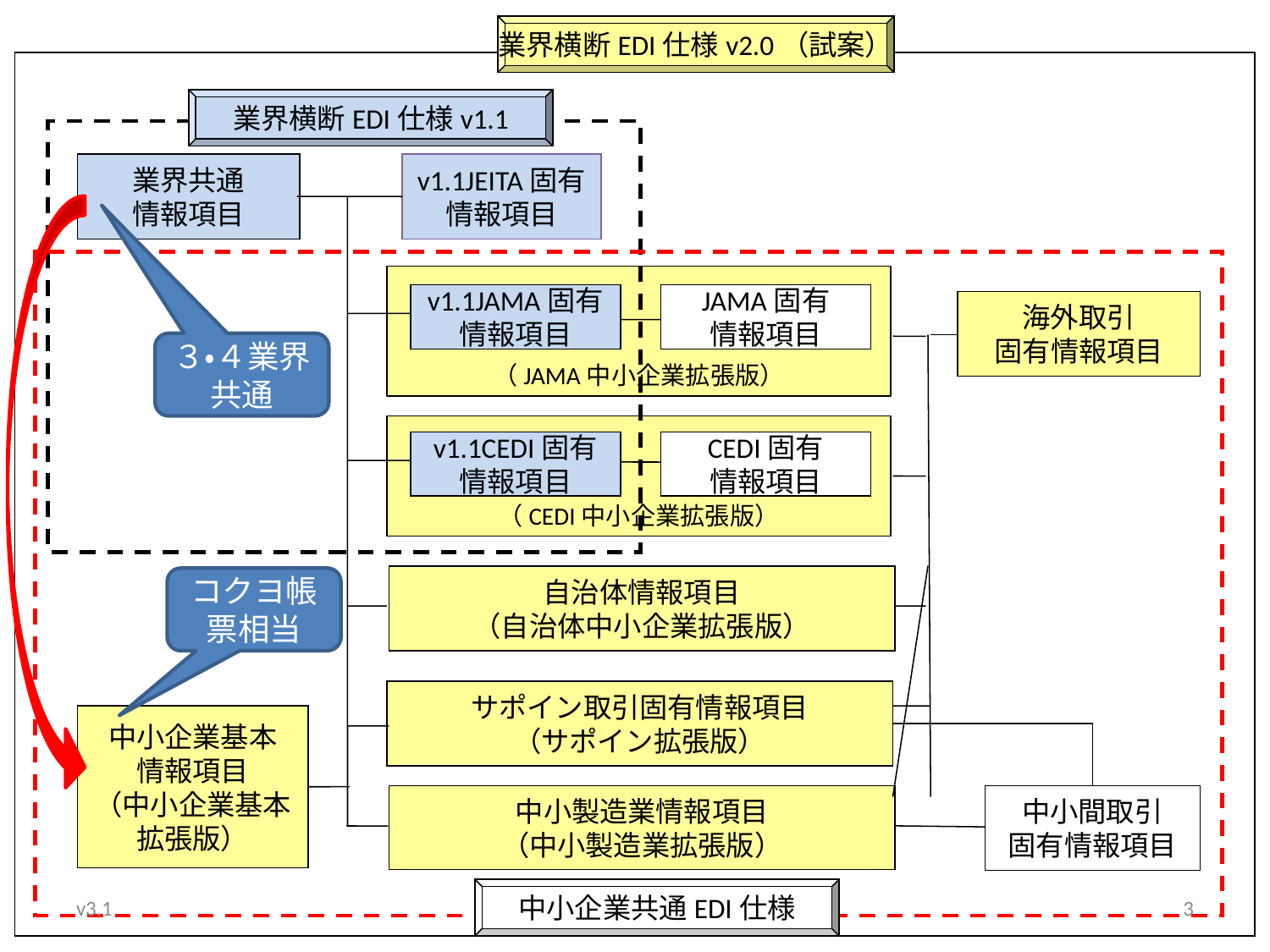

業界横断EDI仕様v2.0（試案）

業界横断EDI仕様v1.1

業界共通
情報項目
v1.1JEITA固有
情報項目

（JAMA中小企業拡張版）
v1.1JAMA固有
情報項目
JAMA固有
情報項目
海外取引
固有情報項目

３・４業界共通

（CEDI中小企業拡張版）
v1.1CEDI固有
情報項目
CEDI固有
情報項目

自治体情報項目
（自治体中小企業拡張版）
コクヨ帳票相当

サポイン取引固有情報項目
（サポイン拡張版）
中小企業基本
情報項目
（中小企業基本
拡張版）

中小間取引
固有情報項目
中小製造業情報項目
（中小製造業拡張版）

中小企業共通EDI仕様
v3.1
3